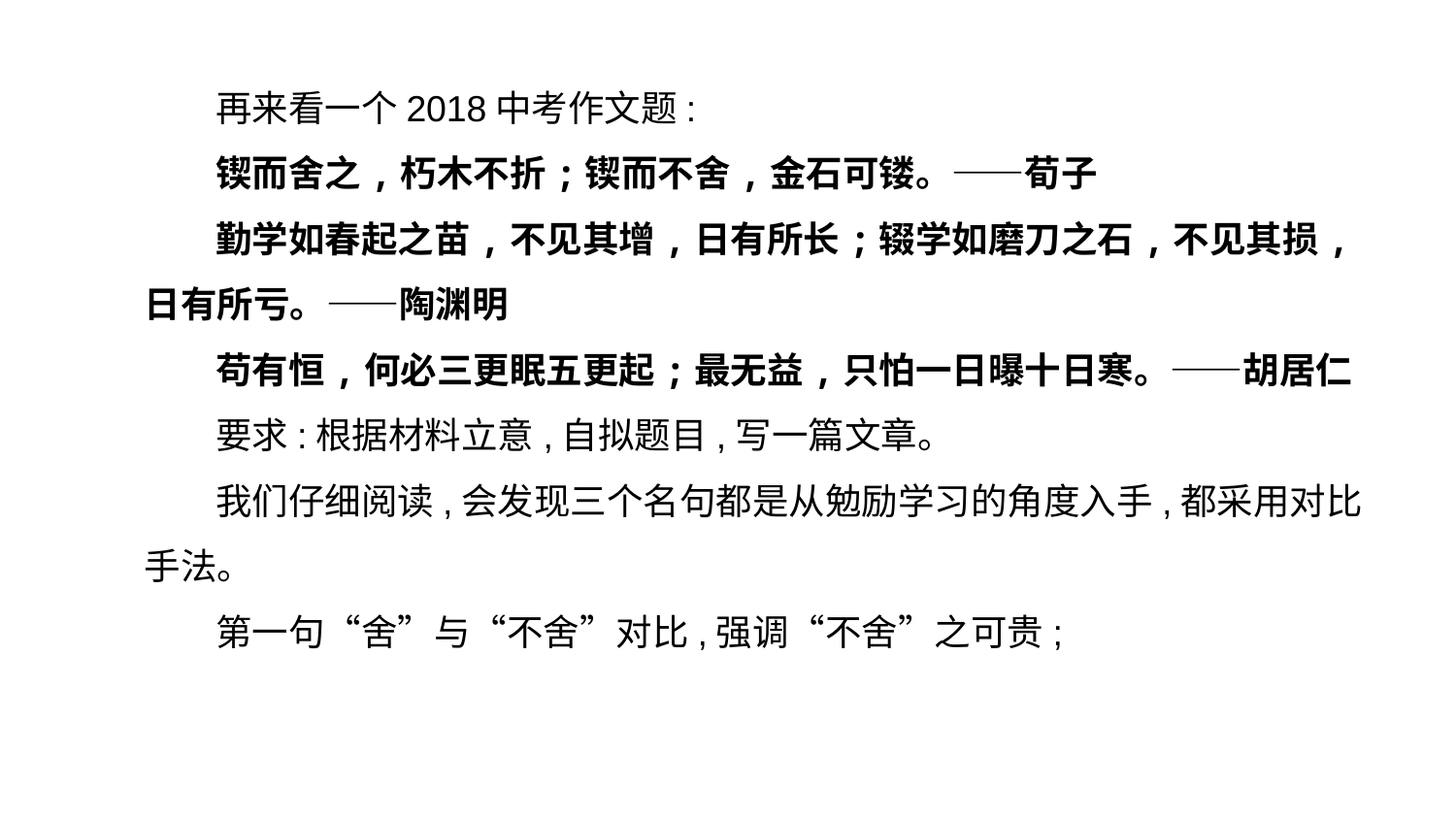

再来看一个2018中考作文题:
锲而舍之,朽木不折;锲而不舍,金石可镂。——荀子
勤学如春起之苗,不见其增,日有所长;辍学如磨刀之石,不见其损,日有所亏。——陶渊明
苟有恒,何必三更眠五更起;最无益,只怕一日曝十日寒。——胡居仁
要求:根据材料立意,自拟题目,写一篇文章。
我们仔细阅读,会发现三个名句都是从勉励学习的角度入手,都采用对比手法。
第一句“舍”与“不舍”对比,强调“不舍”之可贵;